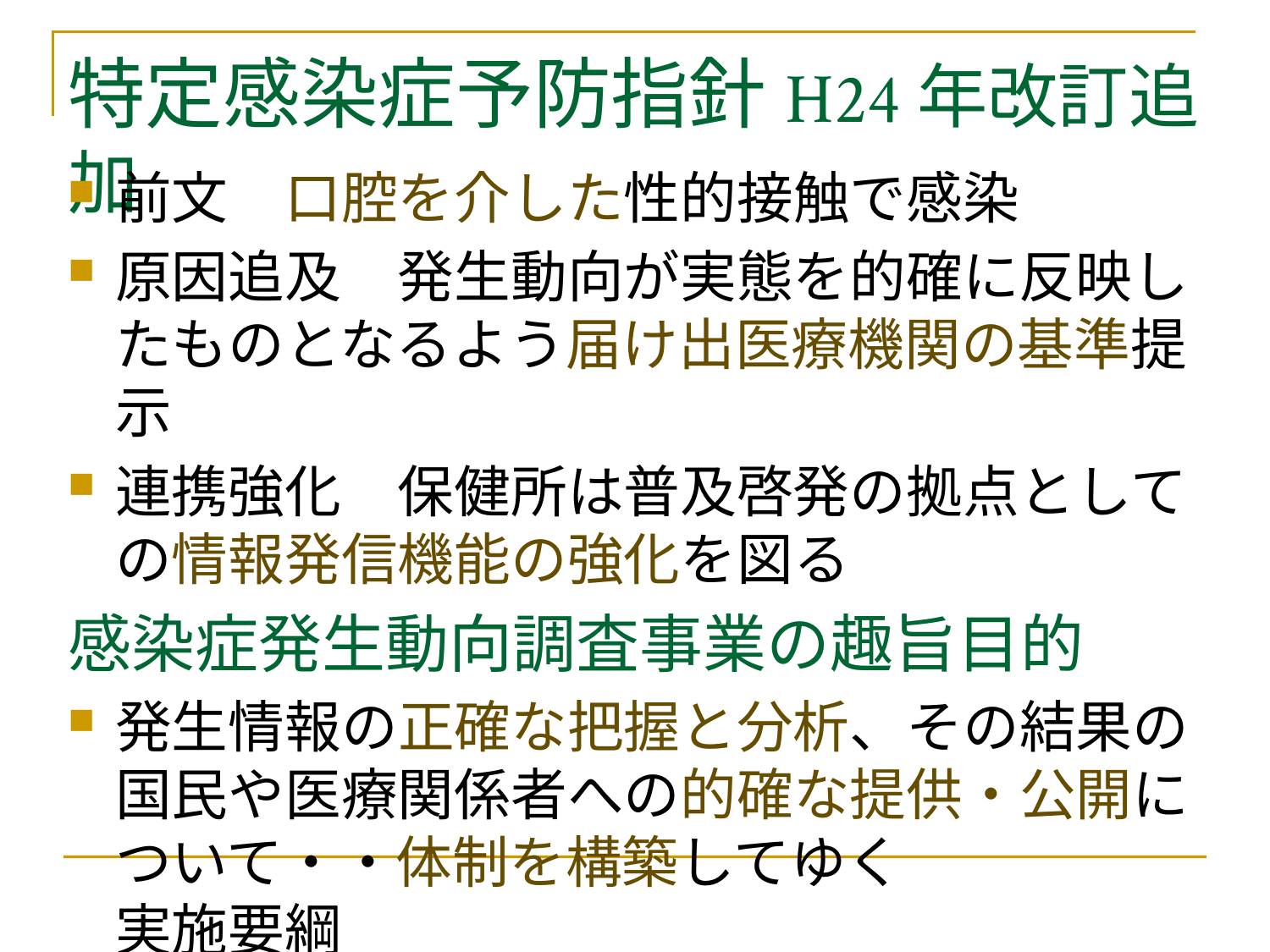

# 特定感染症予防指針H24年改訂追加
前文　口腔を介した性的接触で感染
原因追及　発生動向が実態を的確に反映したものとなるよう届け出医療機関の基準提示
連携強化　保健所は普及啓発の拠点としての情報発信機能の強化を図る
感染症発生動向調査事業の趣旨目的
発生情報の正確な把握と分析、その結果の国民や医療関係者への的確な提供・公開について・・体制を構築してゆく　　　　　実施要綱